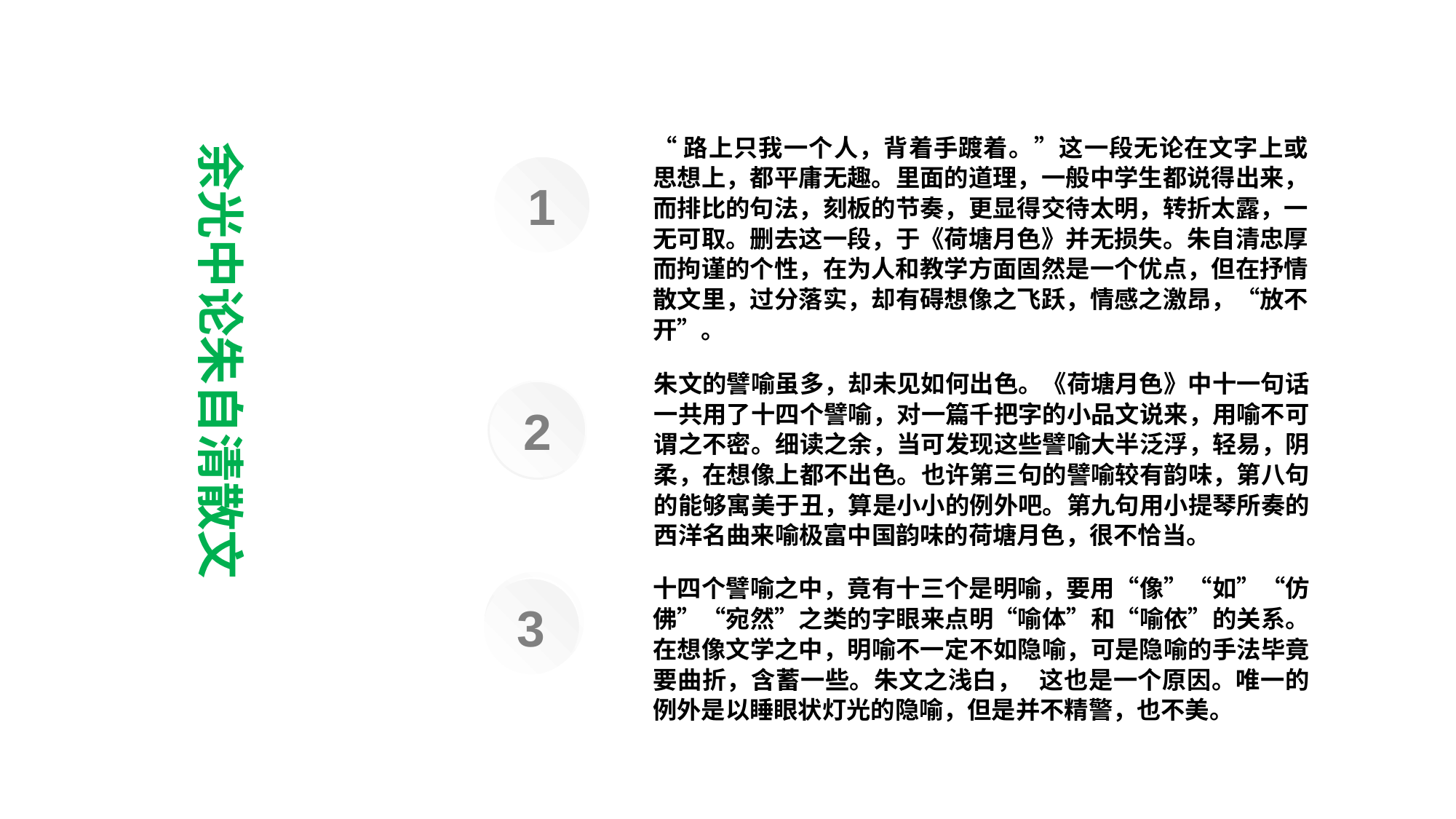

“路上只我一个人，背着手踱着。”这一段无论在文字上或思想上，都平庸无趣。里面的道理，一般中学生都说得出来，而排比的句法，刻板的节奏，更显得交待太明，转折太露，一无可取。删去这一段，于《荷塘月色》并无损失。朱自清忠厚而拘谨的个性，在为人和教学方面固然是一个优点，但在抒情散文里，过分落实，却有碍想像之飞跃，情感之激昂，“放不开”。
余光中论朱自清散文
1

朱文的譬喻虽多，却未见如何出色。《荷塘月色》中十一句话一共用了十四个譬喻，对一篇千把字的小品文说来，用喻不可谓之不密。细读之余，当可发现这些譬喻大半泛浮，轻易，阴柔，在想像上都不出色。也许第三句的譬喻较有韵味，第八句的能够寓美于丑，算是小小的例外吧。第九句用小提琴所奏的西洋名曲来喻极富中国韵味的荷塘月色，很不恰当。

2
十四个譬喻之中，竟有十三个是明喻，要用“像”“如”“仿佛”“宛然”之类的字眼来点明“喻体”和“喻依”的关系。在想像文学之中，明喻不一定不如隐喻，可是隐喻的手法毕竟要曲折，含蓄一些。朱文之浅白，   这也是一个原因。唯一的例外是以睡眼状灯光的隐喻，但是并不精警，也不美。
3